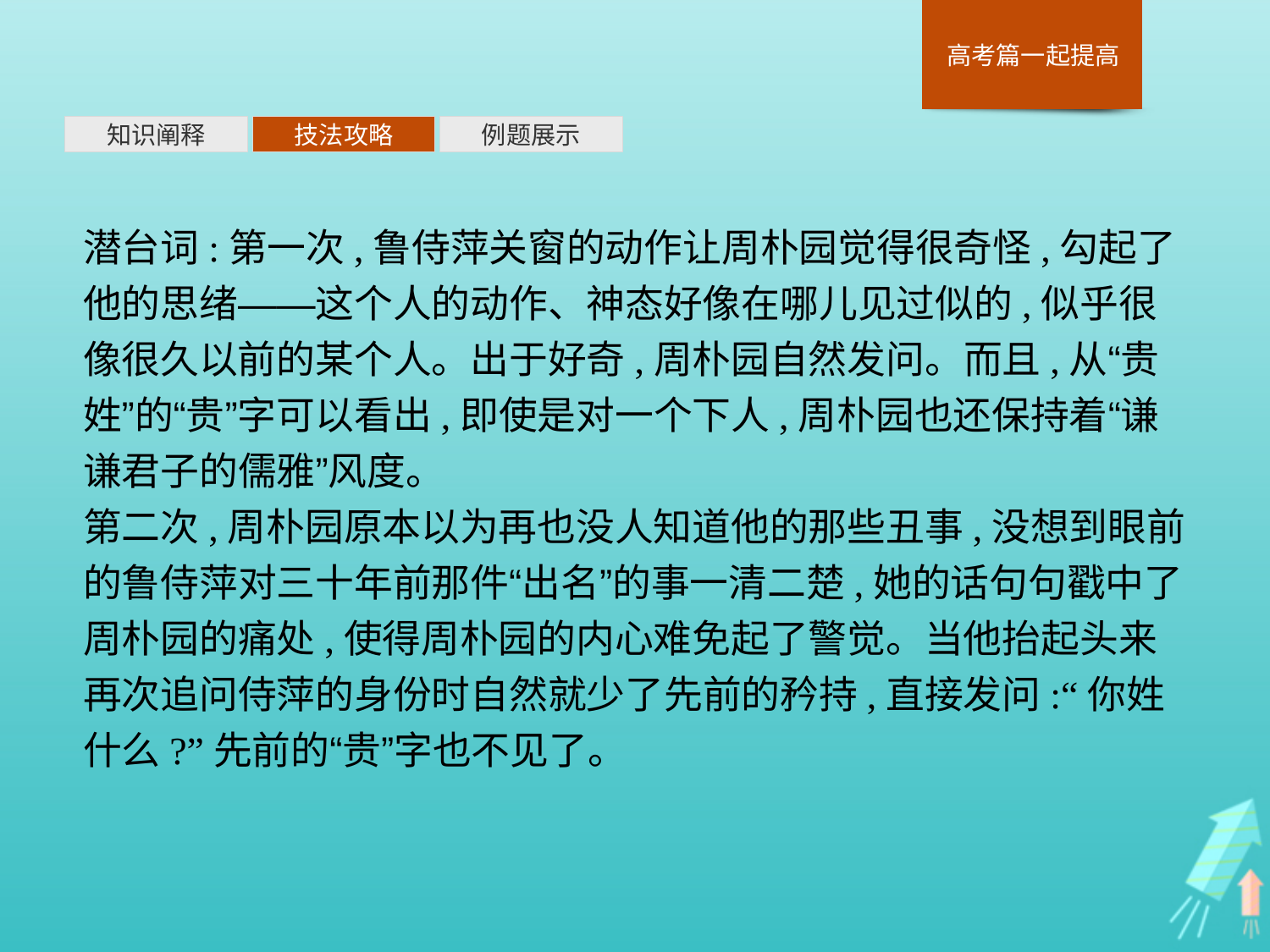

知识阐释
技法攻略
例题展示
潜台词:第一次,鲁侍萍关窗的动作让周朴园觉得很奇怪,勾起了他的思绪——这个人的动作、神态好像在哪儿见过似的,似乎很像很久以前的某个人。出于好奇,周朴园自然发问。而且,从“贵姓”的“贵”字可以看出,即使是对一个下人,周朴园也还保持着“谦谦君子的儒雅”风度。
第二次,周朴园原本以为再也没人知道他的那些丑事,没想到眼前的鲁侍萍对三十年前那件“出名”的事一清二楚,她的话句句戳中了周朴园的痛处,使得周朴园的内心难免起了警觉。当他抬起头来再次追问侍萍的身份时自然就少了先前的矜持,直接发问:“你姓什么?”先前的“贵”字也不见了。